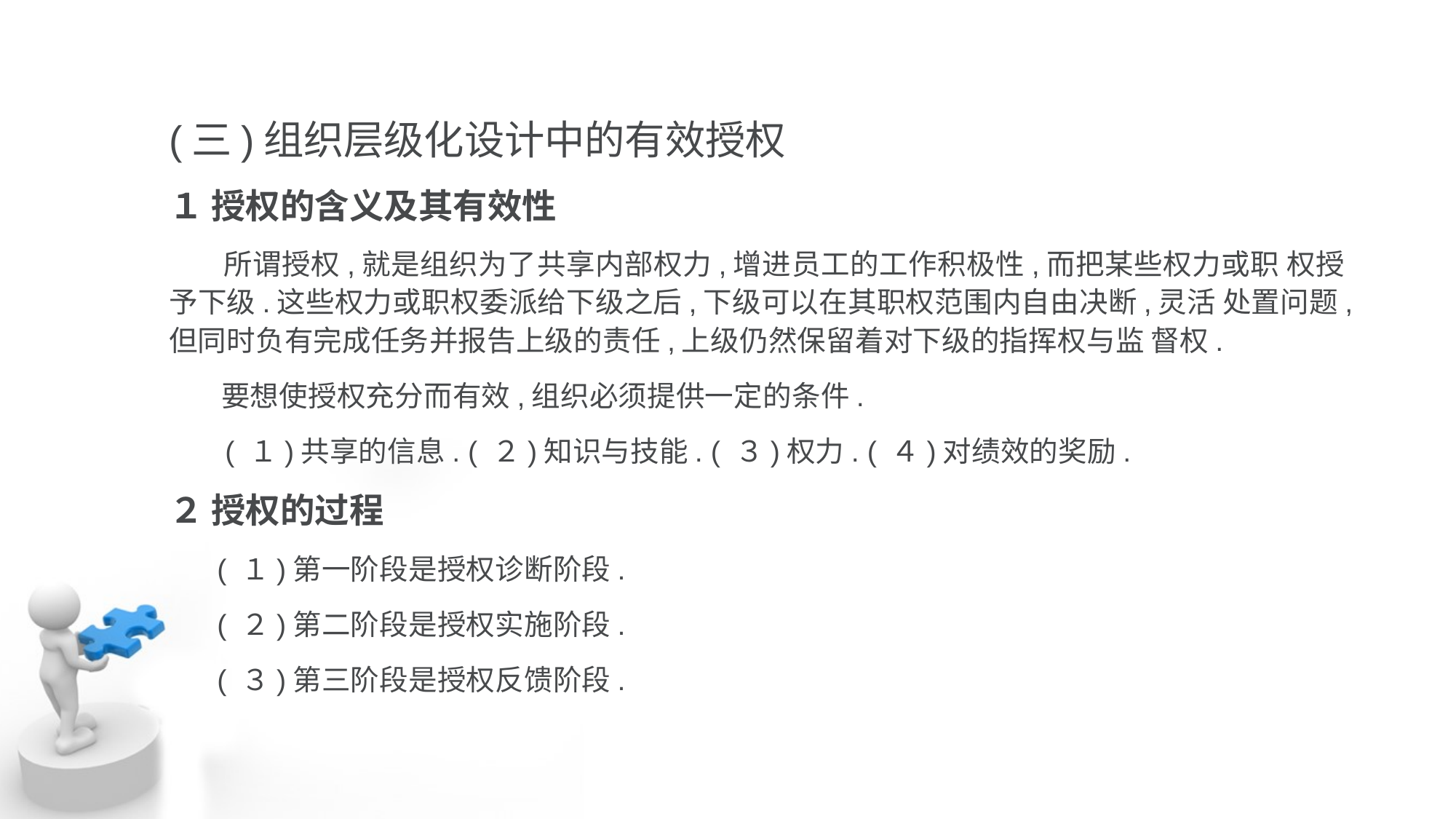

(三)组织层级化设计中的有效授权
１ 授权的含义及其有效性
       所谓授权,就是组织为了共享内部权力,增进员工的工作积极性,而把某些权力或职 权授予下级.这些权力或职权委派给下级之后,下级可以在其职权范围内自由决断,灵活 处置问题,但同时负有完成任务并报告上级的责任,上级仍然保留着对下级的指挥权与监 督权.
       要想使授权充分而有效,组织必须提供一定的条件.
       ( １)共享的信息. ( ２)知识与技能. ( ３)权力. ( ４)对绩效的奖励.
２ 授权的过程
      ( １)第一阶段是授权诊断阶段.
      ( ２)第二阶段是授权实施阶段.
      ( ３)第三阶段是授权反馈阶段.